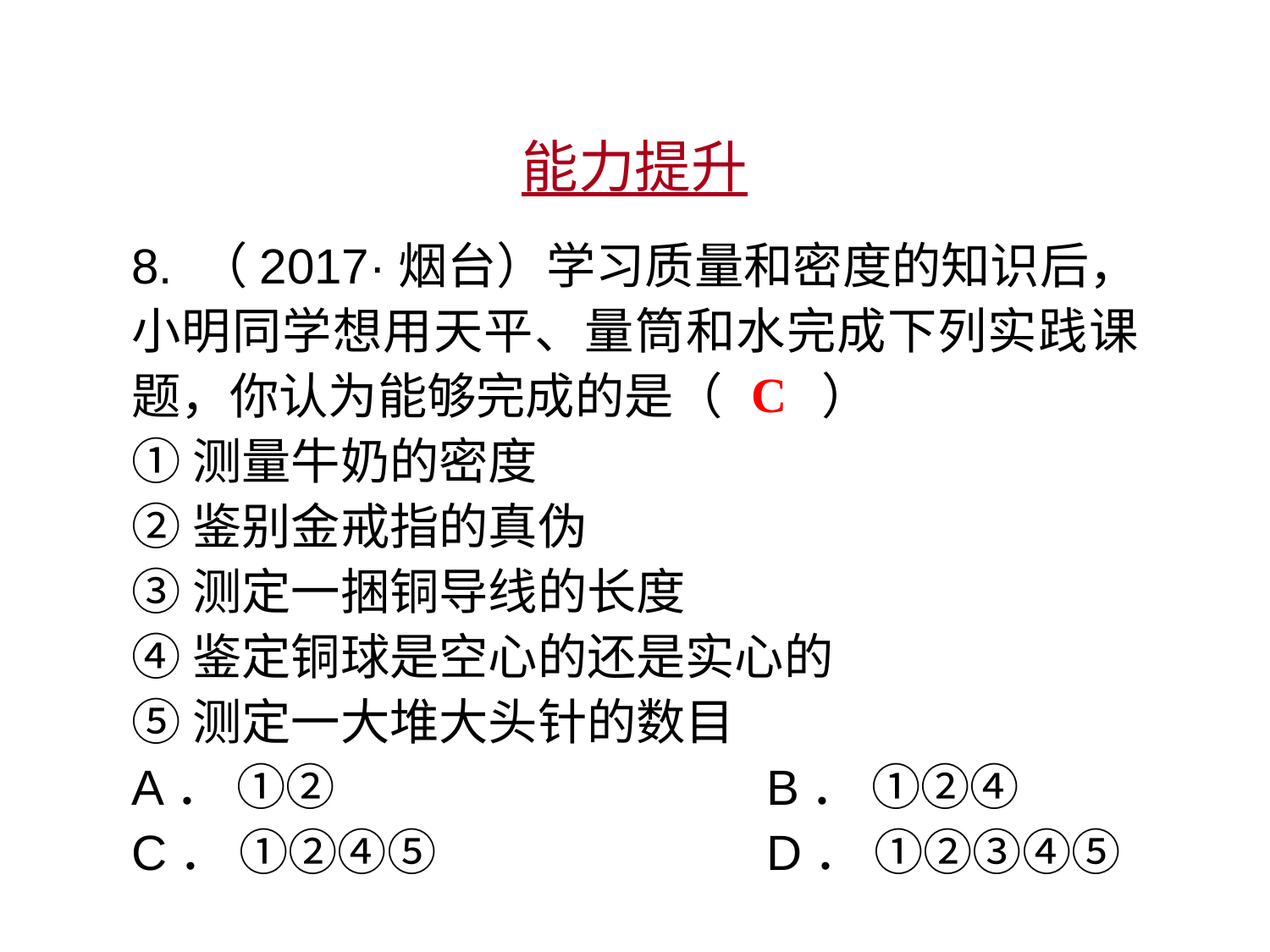

能力提升
8. （2017·烟台）学习质量和密度的知识后，小明同学想用天平、量筒和水完成下列实践课题，你认为能够完成的是（　　）
①测量牛奶的密度
②鉴别金戒指的真伪
③测定一捆铜导线的长度
④鉴定铜球是空心的还是实心的
⑤测定一大堆大头针的数目
A． ①②				B． ①②④
C． ①②④⑤			D． ①②③④⑤
C